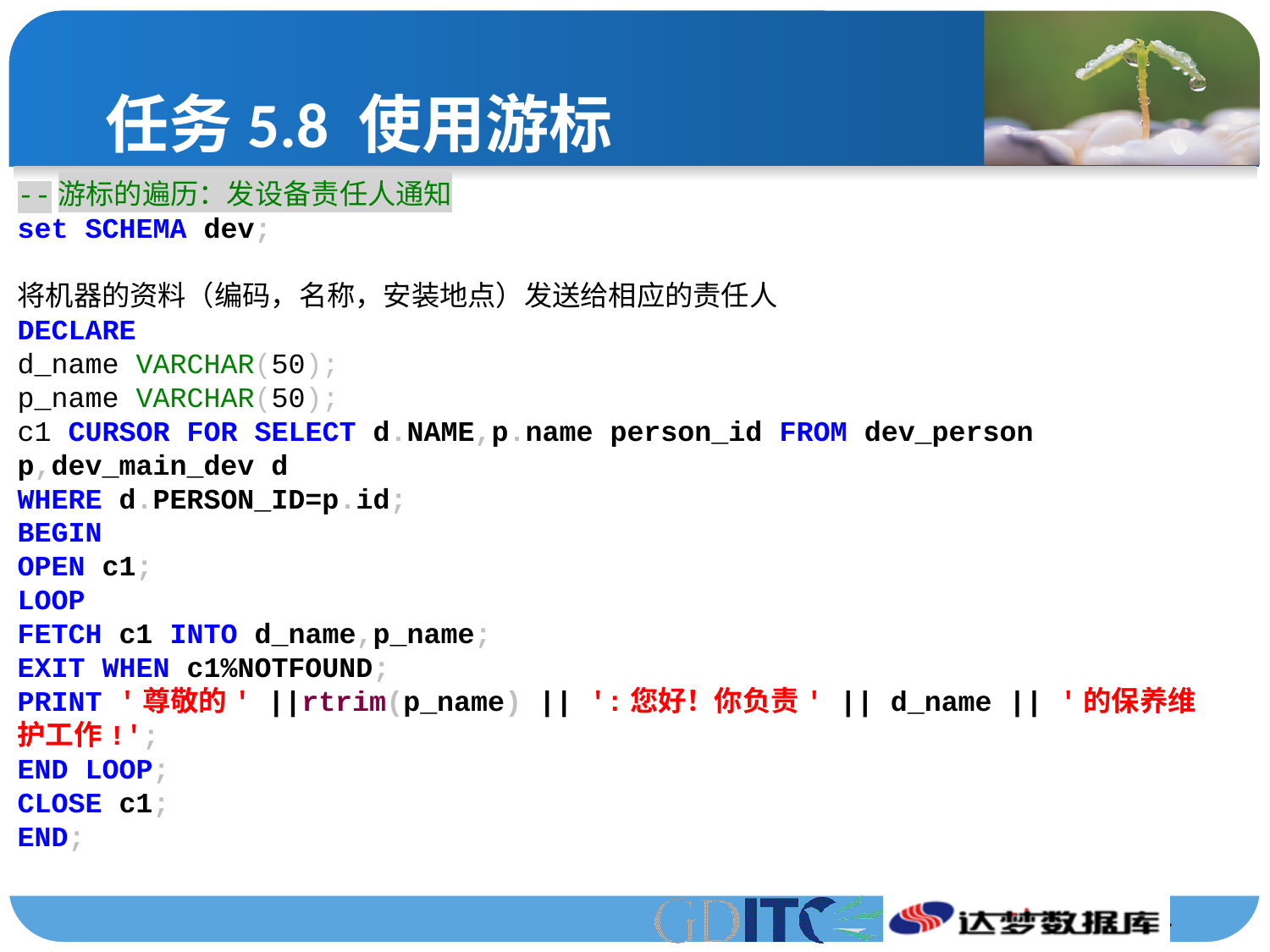

# 任务5.8 使用游标
--游标的遍历：发设备责任人通知
set SCHEMA dev;

将机器的资料（编码，名称，安装地点）发送给相应的责任人
DECLARE
d_name VARCHAR(50);
p_name VARCHAR(50);
c1 CURSOR FOR SELECT d.NAME,p.name person_id FROM dev_person p,dev_main_dev d
WHERE d.PERSON_ID=p.id;
BEGIN
OPEN c1;
LOOP
FETCH c1 INTO d_name,p_name;
EXIT WHEN c1%NOTFOUND;
PRINT '尊敬的' ||rtrim(p_name) || ':您好！你负责' || d_name || '的保养维护工作!';
END LOOP;
CLOSE c1;
END;